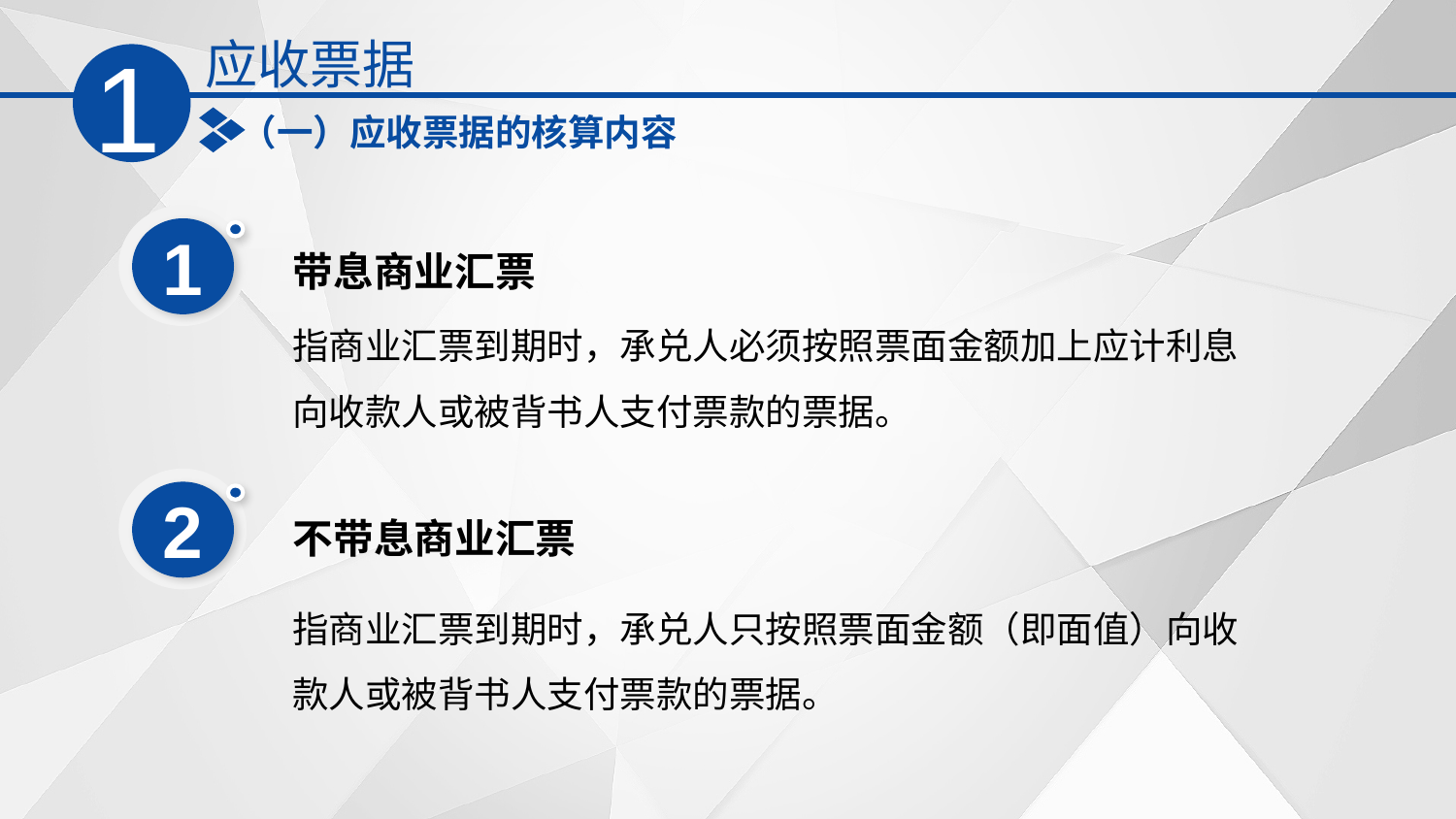

应收票据
1

（一）应收票据的核算内容

1

带息商业汇票
指商业汇票到期时，承兑人必须按照票面金额加上应计利息向收款人或被背书人支付票款的票据。

2

不带息商业汇票
指商业汇票到期时，承兑人只按照票面金额（即面值）向收款人或被背书人支付票款的票据。